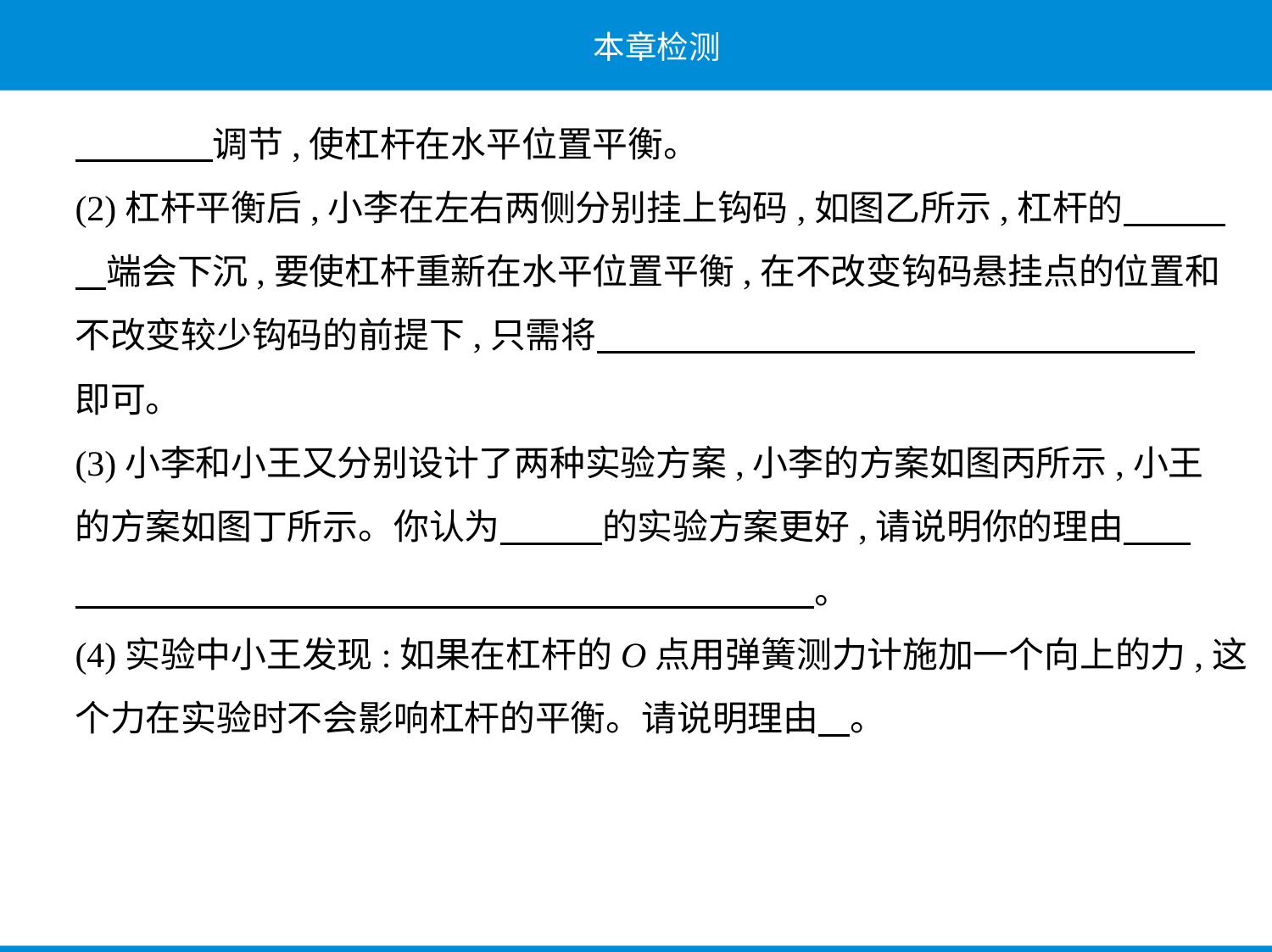

调节,使杠杆在水平位置平衡。
(2)杠杆平衡后,小李在左右两侧分别挂上钩码,如图乙所示,杠杆的　　    
    端会下沉,要使杠杆重新在水平位置平衡,在不改变钩码悬挂点的位置和
不改变较少钩码的前提下,只需将　　　　　　　　　　　　　　　　    
即可。
(3)小李和小王又分别设计了两种实验方案,小李的方案如图丙所示,小王
的方案如图丁所示。你认为　　    的实验方案更好,请说明你的理由　    
　　　　　　　　　　　　　　　　　　　　    。
(4)实验中小王发现:如果在杠杆的O点用弹簧测力计施加一个向上的力,这
个力在实验时不会影响杠杆的平衡。请说明理由    。